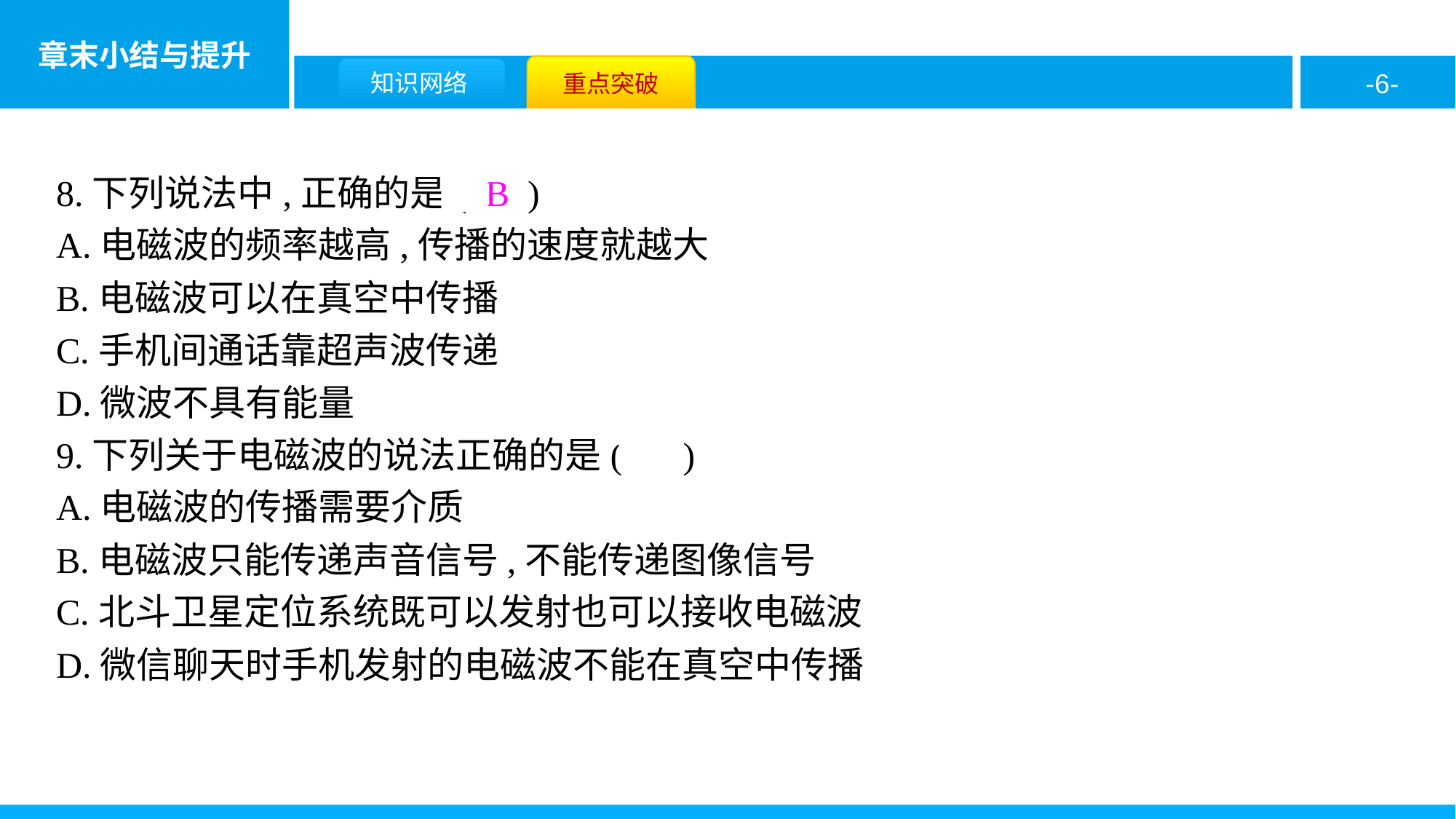

8.下列说法中,正确的是(  B  )
A.电磁波的频率越高,传播的速度就越大
B.电磁波可以在真空中传播
C.手机间通话靠超声波传递
D.微波不具有能量
9.下列关于电磁波的说法正确的是(  C  )
A.电磁波的传播需要介质
B.电磁波只能传递声音信号,不能传递图像信号
C.北斗卫星定位系统既可以发射也可以接收电磁波
D.微信聊天时手机发射的电磁波不能在真空中传播